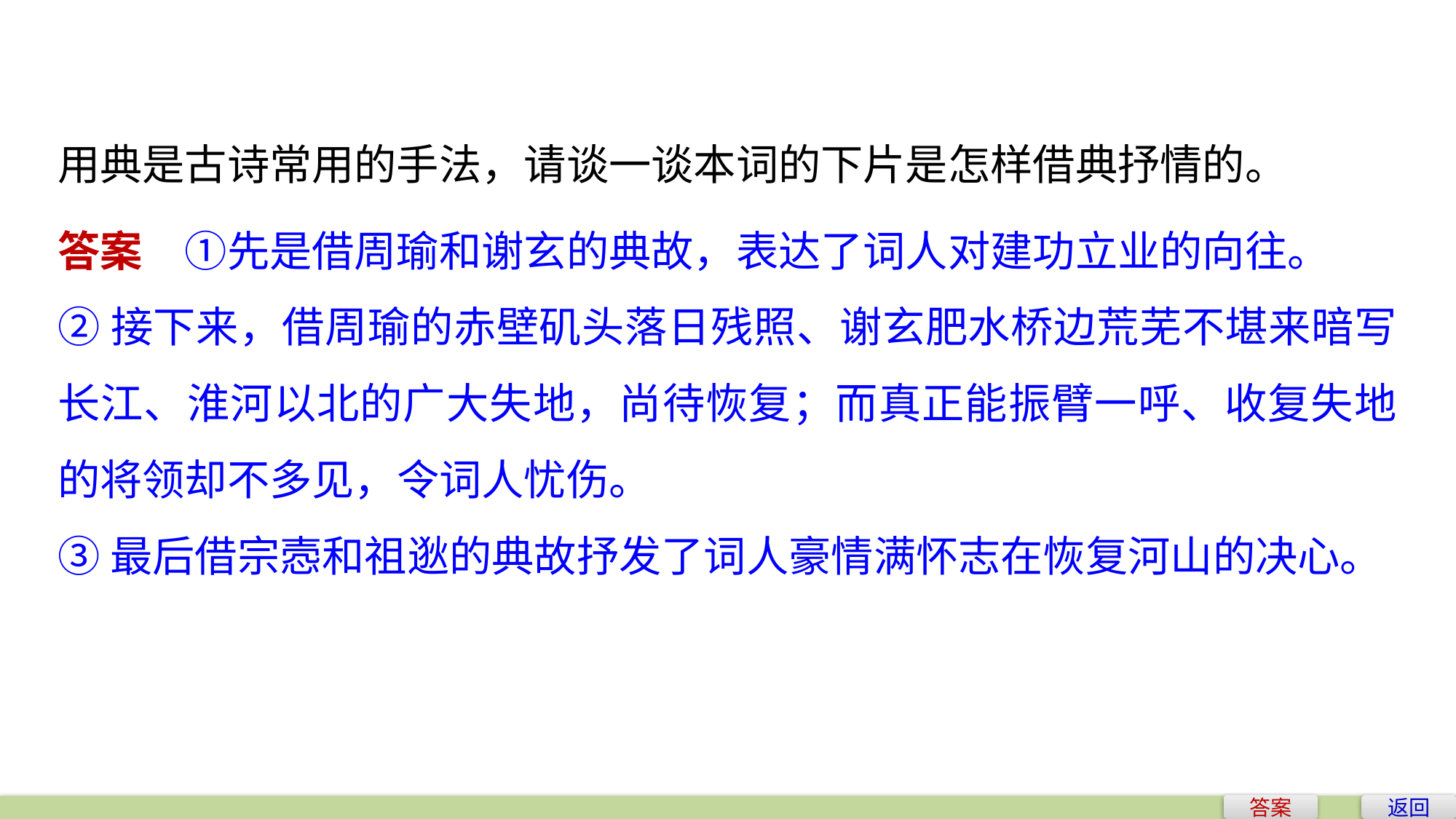

用典是古诗常用的手法，请谈一谈本词的下片是怎样借典抒情的。
答案　①先是借周瑜和谢玄的典故，表达了词人对建功立业的向往。
②接下来，借周瑜的赤壁矶头落日残照、谢玄肥水桥边荒芜不堪来暗写长江、淮河以北的广大失地，尚待恢复；而真正能振臂一呼、收复失地的将领却不多见，令词人忧伤。
③最后借宗悫和祖逖的典故抒发了词人豪情满怀志在恢复河山的决心。
答案
返回